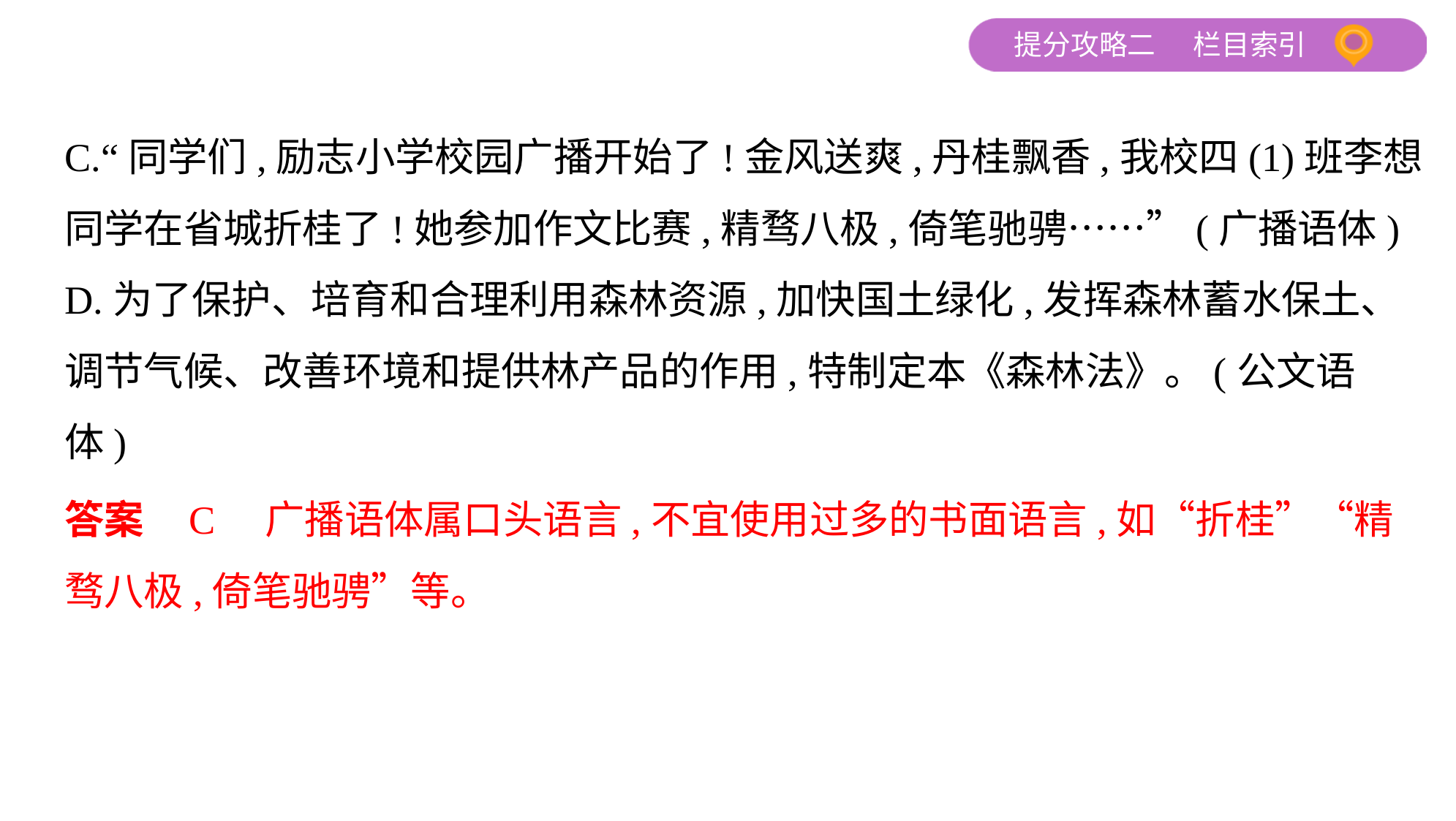

C.“同学们,励志小学校园广播开始了!金风送爽,丹桂飘香,我校四(1)班李想
同学在省城折桂了!她参加作文比赛,精骛八极,倚笔驰骋……”(广播语体)
D.为了保护、培育和合理利用森林资源,加快国土绿化,发挥森林蓄水保土、
调节气候、改善环境和提供林产品的作用,特制定本《森林法》。(公文语
体)
答案    C　广播语体属口头语言,不宜使用过多的书面语言,如“折桂”“精
骛八极,倚笔驰骋”等。